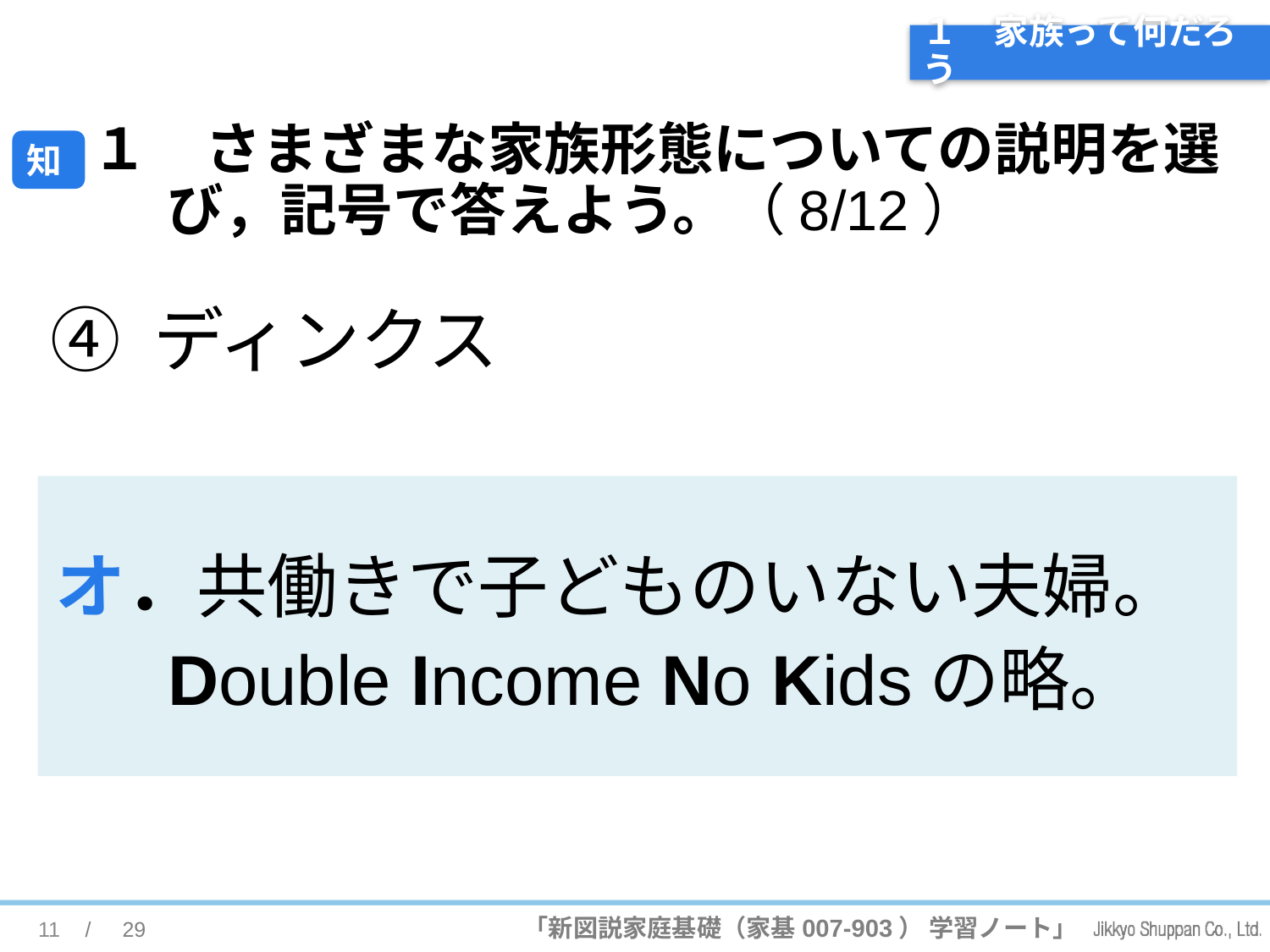

# １　家族って何だろう
１　さまざまな家族形態についての説明を選び，記号で答えよう。（8/12）
知
④ ディンクス
オ．共働きで子どものいない夫婦。Double Income No Kidsの略。
11